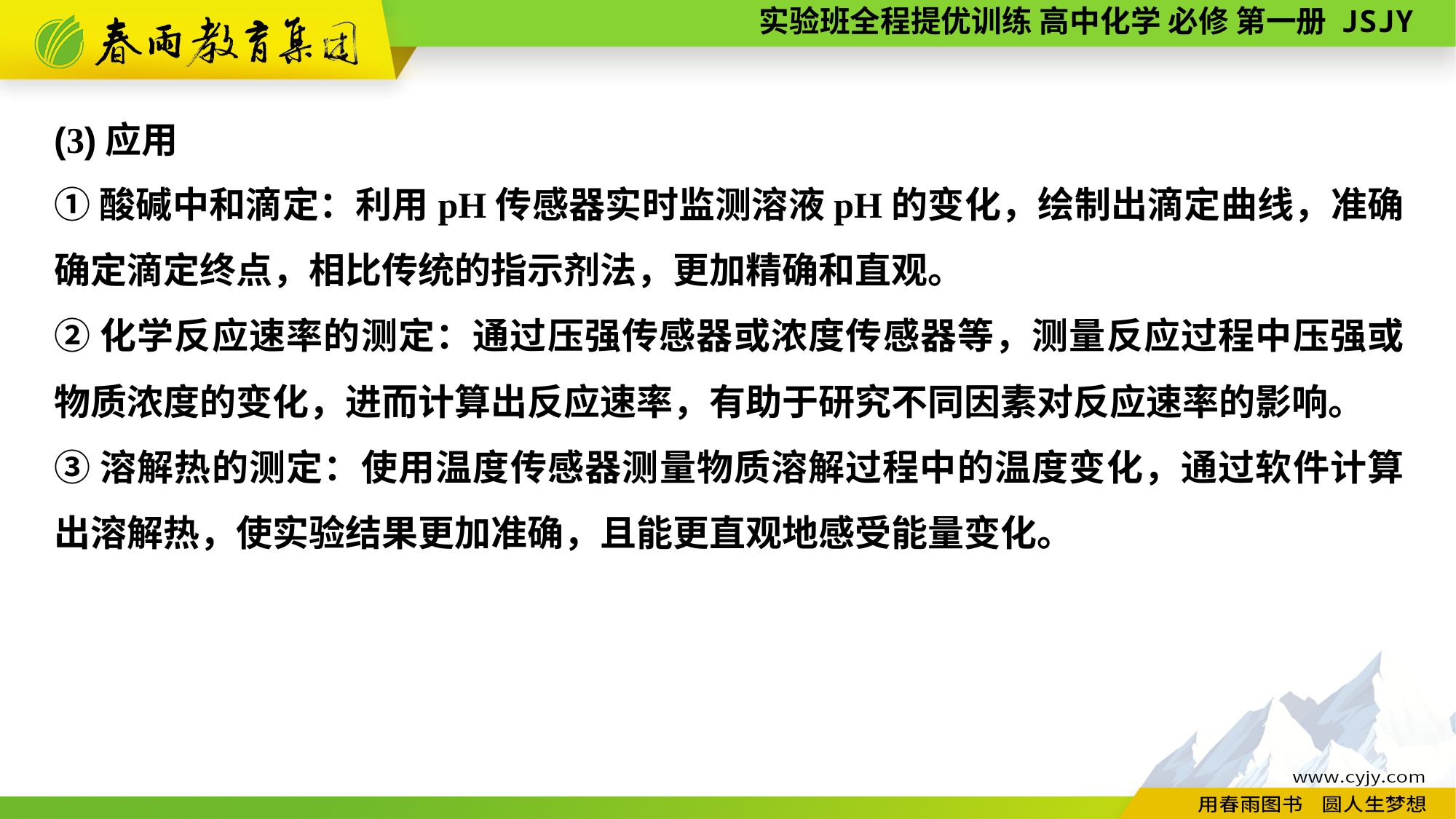

(3)应用
①酸碱中和滴定：利用pH传感器实时监测溶液pH的变化，绘制出滴定曲线，准确确定滴定终点，相比传统的指示剂法，更加精确和直观。
②化学反应速率的测定：通过压强传感器或浓度传感器等，测量反应过程中压强或物质浓度的变化，进而计算出反应速率，有助于研究不同因素对反应速率的影响。
③溶解热的测定：使用温度传感器测量物质溶解过程中的温度变化，通过软件计算出溶解热，使实验结果更加准确，且能更直观地感受能量变化。